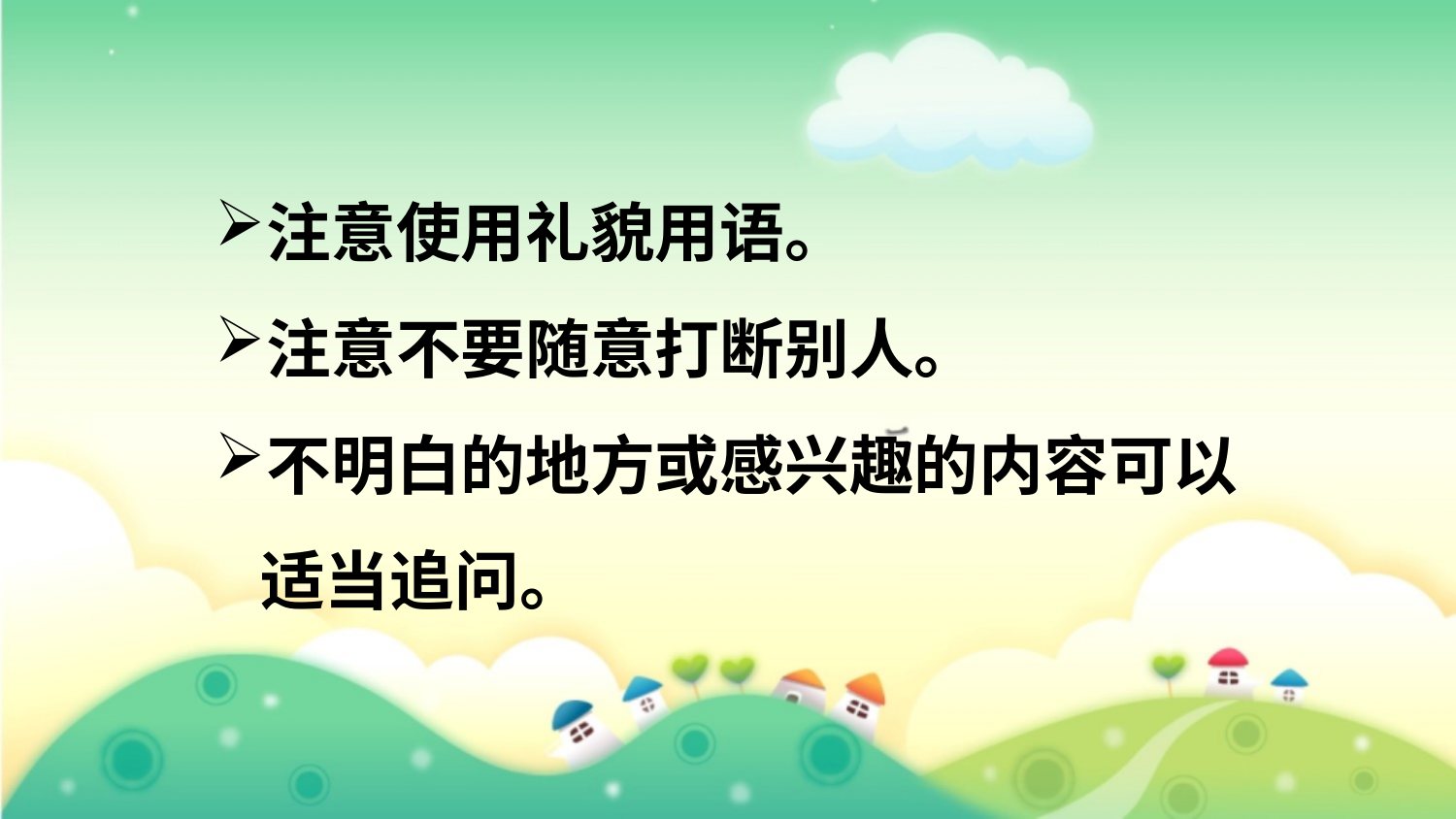

注意使用礼貌用语。
注意不要随意打断别人。
不明白的地方或感兴趣的内容可以适当追问。